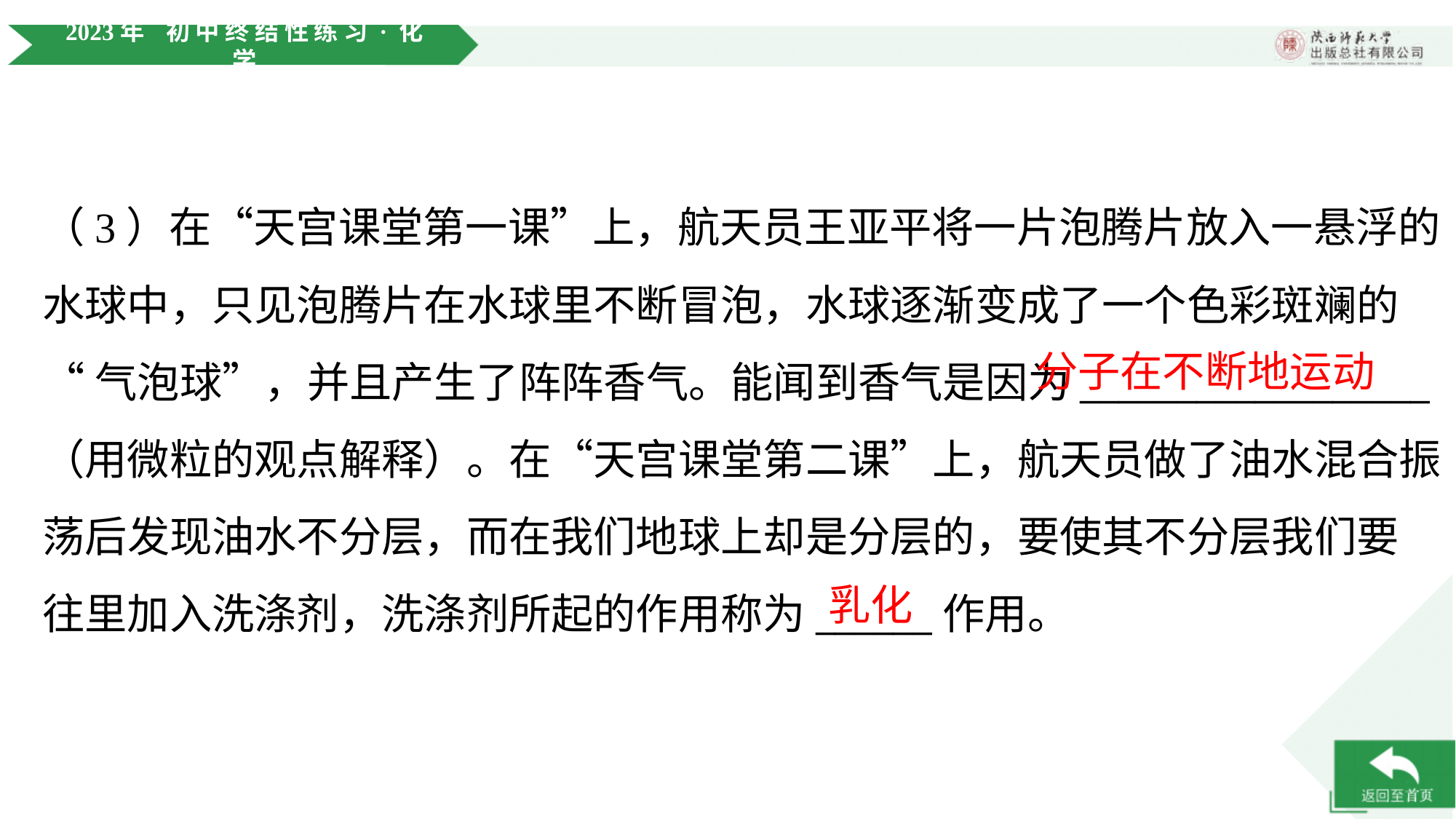

（3）在“天宫课堂第一课”上，航天员王亚平将一片泡腾片放入一悬浮的
水球中，只见泡腾片在水球里不断冒泡，水球逐渐变成了一个色彩斑斓的
“气泡球”，并且产生了阵阵香气。能闻到香气是因为__________________
（用微粒的观点解释）。在“天宫课堂第二课”上，航天员做了油水混合振
荡后发现油水不分层，而在我们地球上却是分层的，要使其不分层我们要
往里加入洗涤剂，洗涤剂所起的作用称为______作用。
分子在不断地运动
乳化